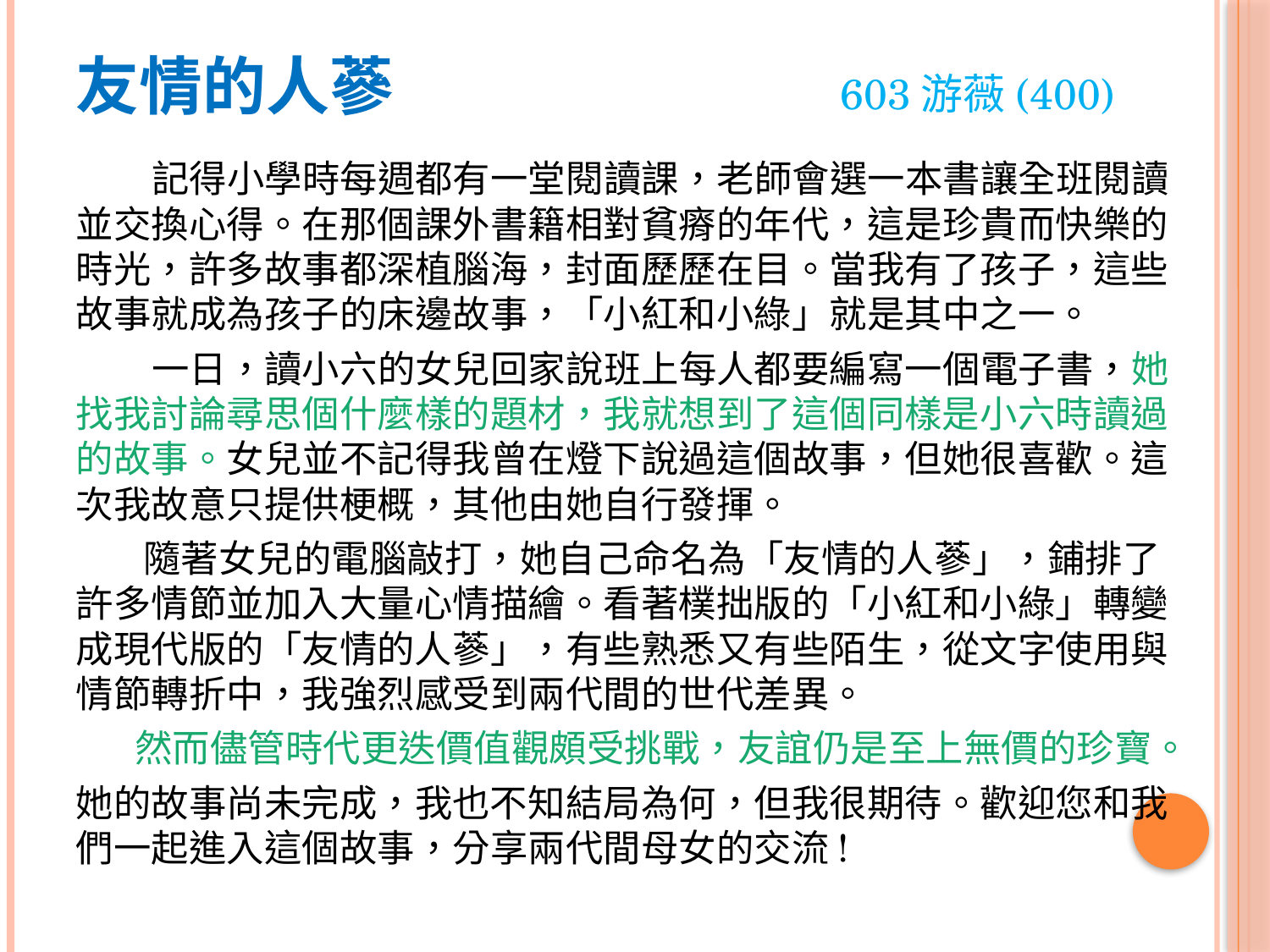

# 友情的人蔘                              603游薇(400)
        記得小學時每週都有一堂閱讀課，老師會選一本書讓全班閱讀並交換心得。在那個課外書籍相對貧瘠的年代，這是珍貴而快樂的時光，許多故事都深植腦海，封面歷歷在目。當我有了孩子，這些故事就成為孩子的床邊故事，「小紅和小綠」就是其中之一。
        一日，讀小六的女兒回家說班上每人都要編寫一個電子書，她找我討論尋思個什麼樣的題材，我就想到了這個同樣是小六時讀過的故事。女兒並不記得我曾在燈下說過這個故事，但她很喜歡。這次我故意只提供梗概，其他由她自行發揮。
       隨著女兒的電腦敲打，她自己命名為「友情的人蔘」，鋪排了許多情節並加入大量心情描繪。看著樸拙版的「小紅和小綠」轉變成現代版的「友情的人蔘」，有些熟悉又有些陌生，從文字使用與情節轉折中，我強烈感受到兩代間的世代差異。
      然而儘管時代更迭價值觀頗受挑戰，友誼仍是至上無價的珍寶。
她的故事尚未完成，我也不知結局為何，但我很期待。歡迎您和我們一起進入這個故事，分享兩代間母女的交流!